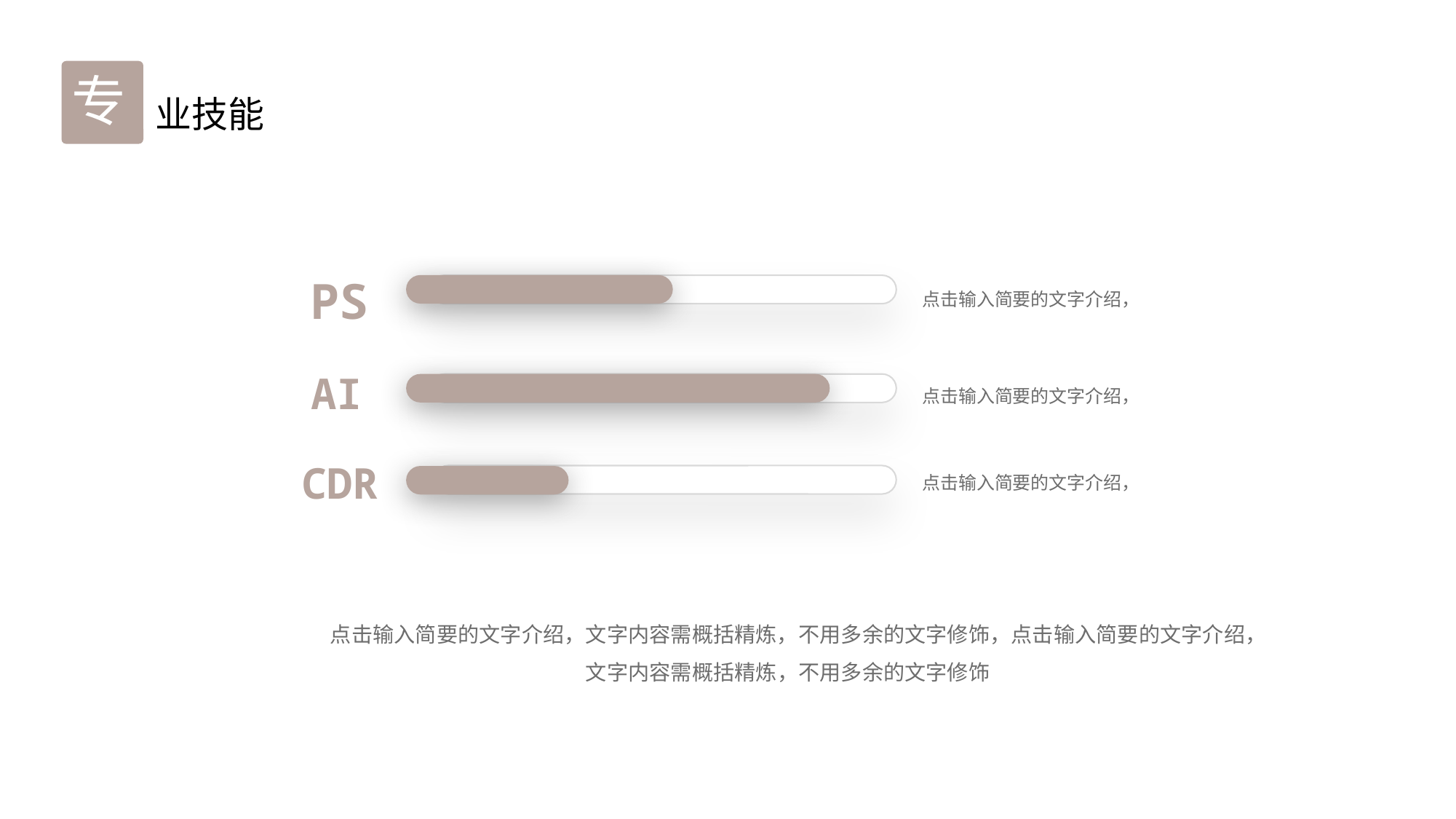

专

业技能
PS
点击输入简要的文字介绍，

AI
点击输入简要的文字介绍，

CDR
点击输入简要的文字介绍，

点击输入简要的文字介绍，文字内容需概括精炼，不用多余的文字修饰，点击输入简要的文字介绍，文字内容需概括精炼，不用多余的文字修饰